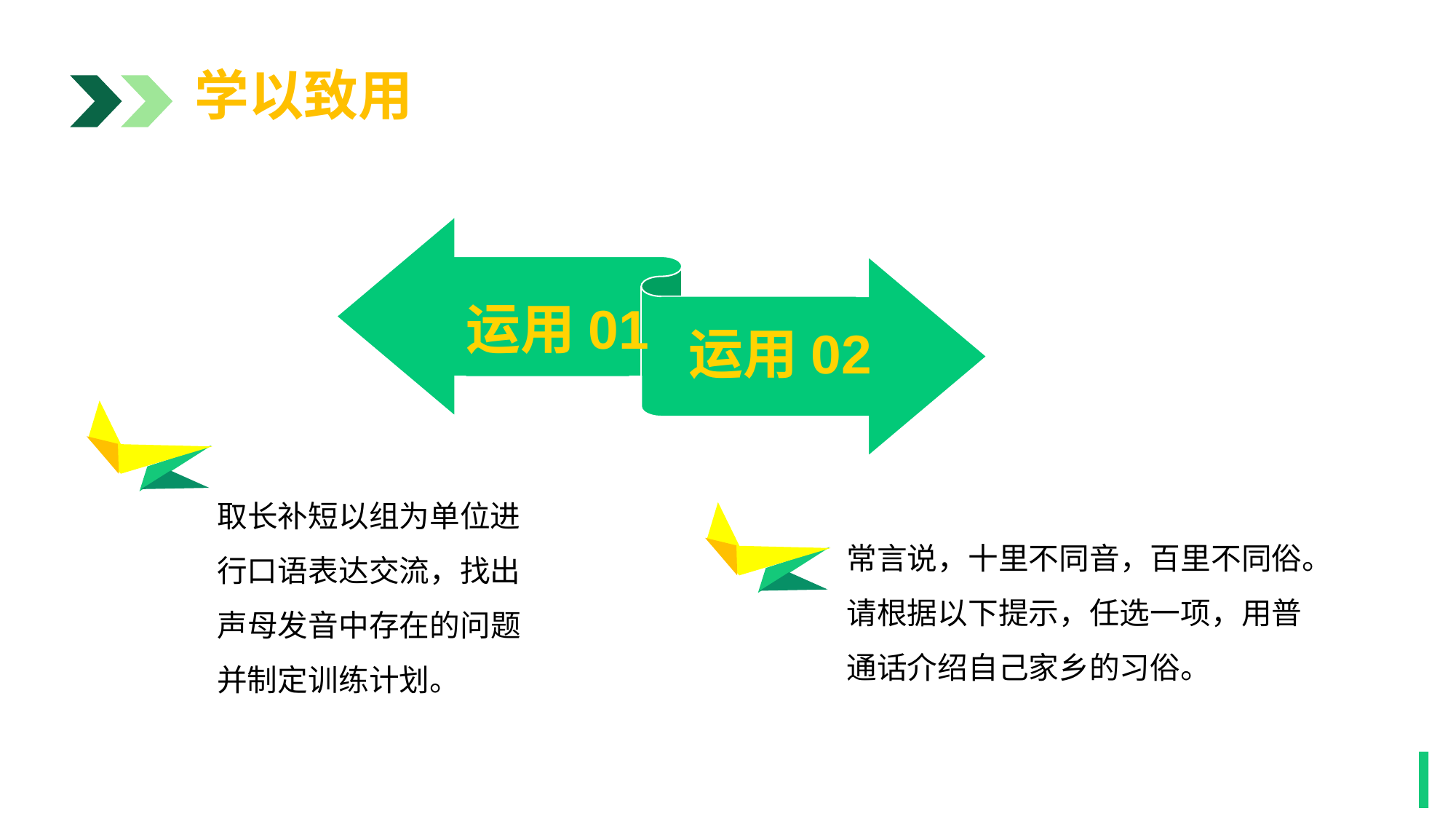

学以致用

运用01
运用02
1

取长补短以组为单位进行口语表达交流，找出声母发音中存在的问题并制定训练计划。

常言说，十里不同音，百里不同俗。请根据以下提示，任选一项，用普通话介绍自己家乡的习俗。

1
10